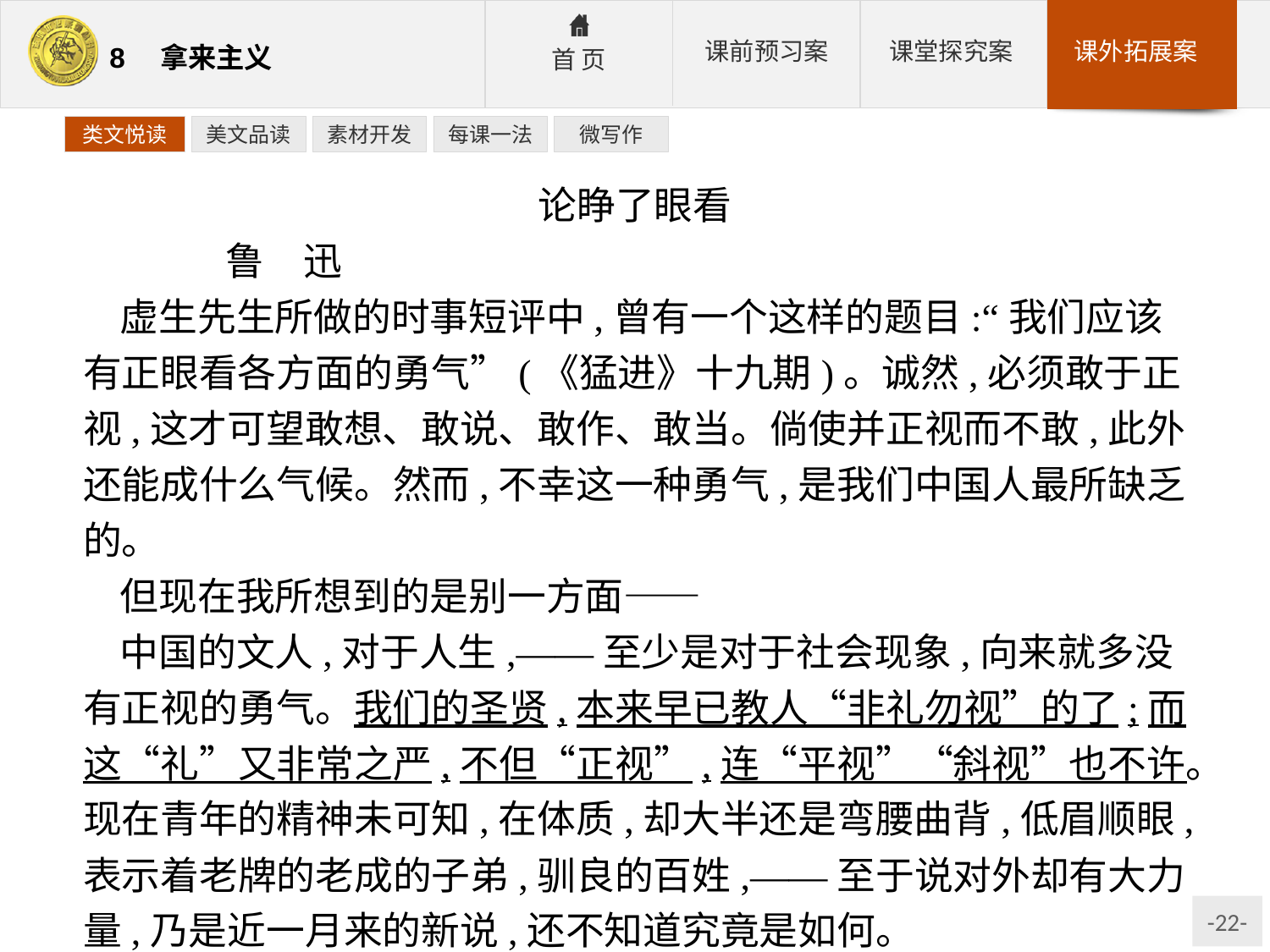

类文悦读
美文品读
素材开发
每课一法
微写作
论睁了眼看
	鲁　迅
虚生先生所做的时事短评中,曾有一个这样的题目:“我们应该有正眼看各方面的勇气”(《猛进》十九期)。诚然,必须敢于正视,这才可望敢想、敢说、敢作、敢当。倘使并正视而不敢,此外还能成什么气候。然而,不幸这一种勇气,是我们中国人最所缺乏的。
但现在我所想到的是别一方面——
中国的文人,对于人生,——至少是对于社会现象,向来就多没有正视的勇气。我们的圣贤,本来早已教人“非礼勿视”的了;而这“礼”又非常之严,不但“正视”,连“平视”“斜视”也不许。现在青年的精神未可知,在体质,却大半还是弯腰曲背,低眉顺眼,表示着老牌的老成的子弟,驯良的百姓,——至于说对外却有大力量,乃是近一月来的新说,还不知道究竟是如何。